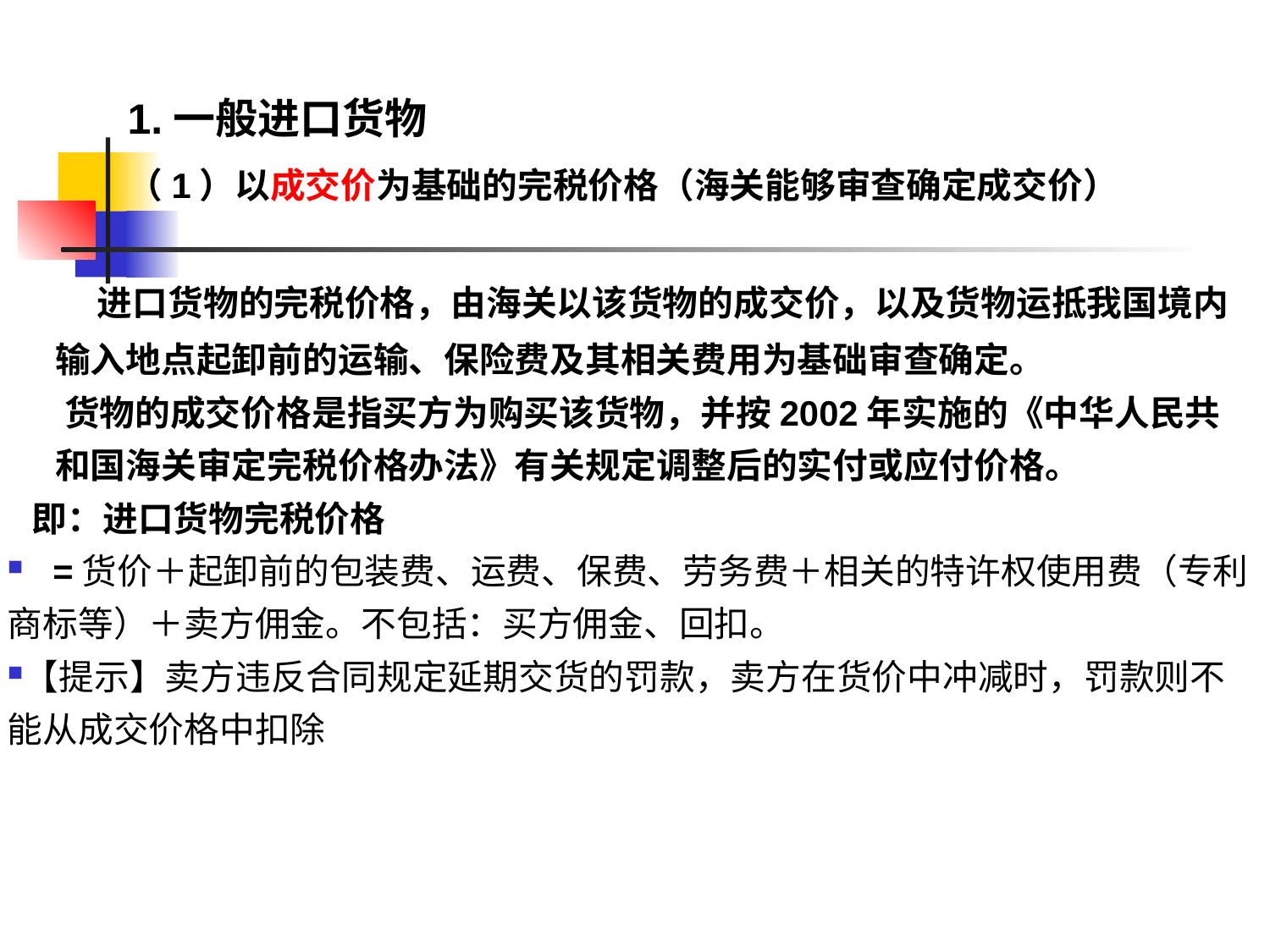

# 1.一般进口货物 （1）以成交价为基础的完税价格（海关能够审查确定成交价）
      进口货物的完税价格，由海关以该货物的成交价，以及货物运抵我国境内输入地点起卸前的运输、保险费及其相关费用为基础审查确定。
      货物的成交价格是指买方为购买该货物，并按2002年实施的《中华人民共和国海关审定完税价格办法》有关规定调整后的实付或应付价格。
  即：进口货物完税价格
   =货价＋起卸前的包装费、运费、保费、劳务费＋相关的特许权使用费（专利商标等）＋卖方佣金。不包括：买方佣金、回扣。
【提示】卖方违反合同规定延期交货的罚款，卖方在货价中冲减时，罚款则不能从成交价格中扣除